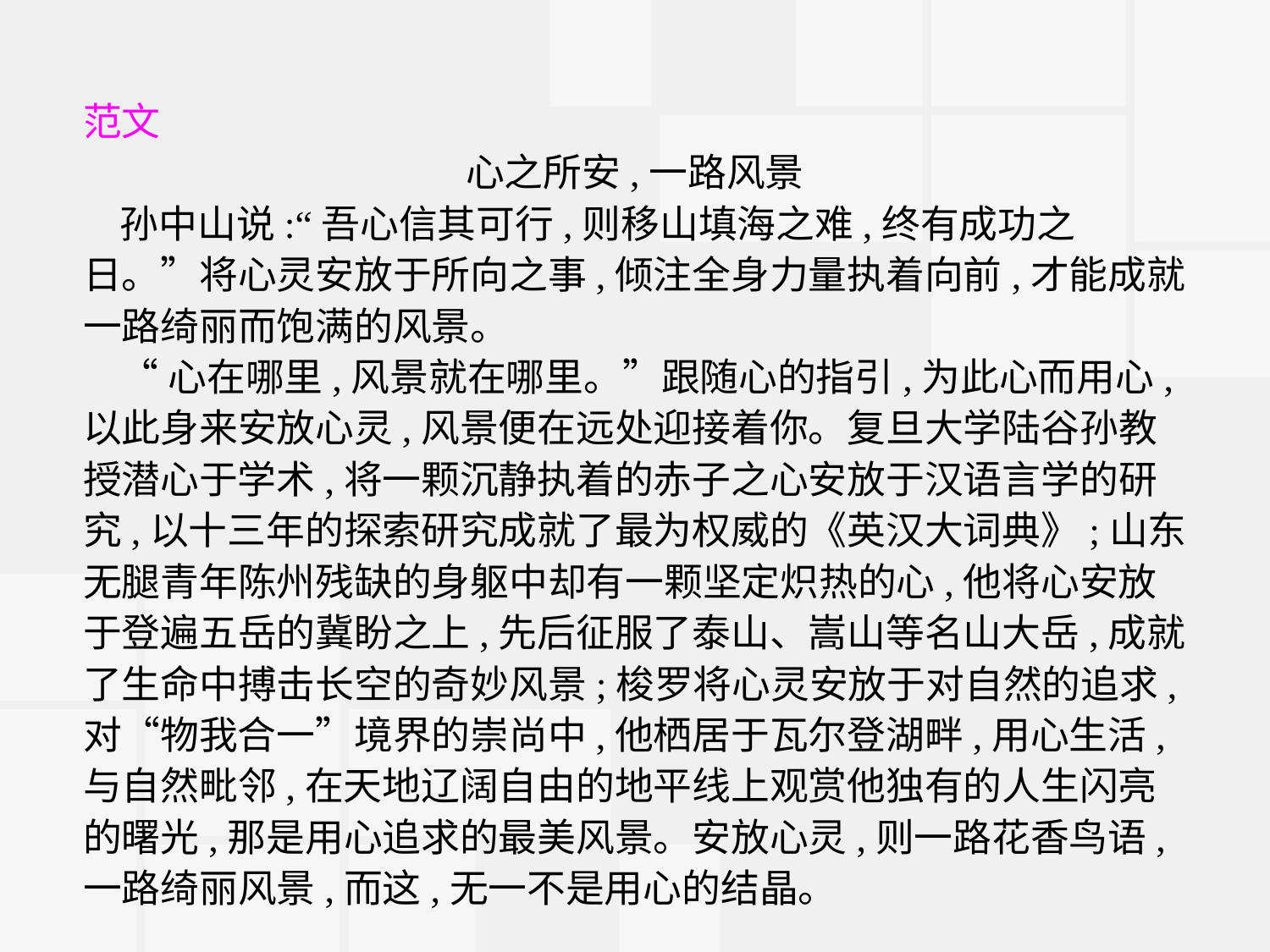

范文
心之所安,一路风景
孙中山说:“吾心信其可行,则移山填海之难,终有成功之日。”将心灵安放于所向之事,倾注全身力量执着向前,才能成就一路绮丽而饱满的风景。
“心在哪里,风景就在哪里。”跟随心的指引,为此心而用心,以此身来安放心灵,风景便在远处迎接着你。复旦大学陆谷孙教授潜心于学术,将一颗沉静执着的赤子之心安放于汉语言学的研究,以十三年的探索研究成就了最为权威的《英汉大词典》;山东无腿青年陈州残缺的身躯中却有一颗坚定炽热的心,他将心安放于登遍五岳的冀盼之上,先后征服了泰山、嵩山等名山大岳,成就了生命中搏击长空的奇妙风景;梭罗将心灵安放于对自然的追求,对“物我合一”境界的崇尚中,他栖居于瓦尔登湖畔,用心生活,与自然毗邻,在天地辽阔自由的地平线上观赏他独有的人生闪亮的曙光,那是用心追求的最美风景。安放心灵,则一路花香鸟语,一路绮丽风景,而这,无一不是用心的结晶。